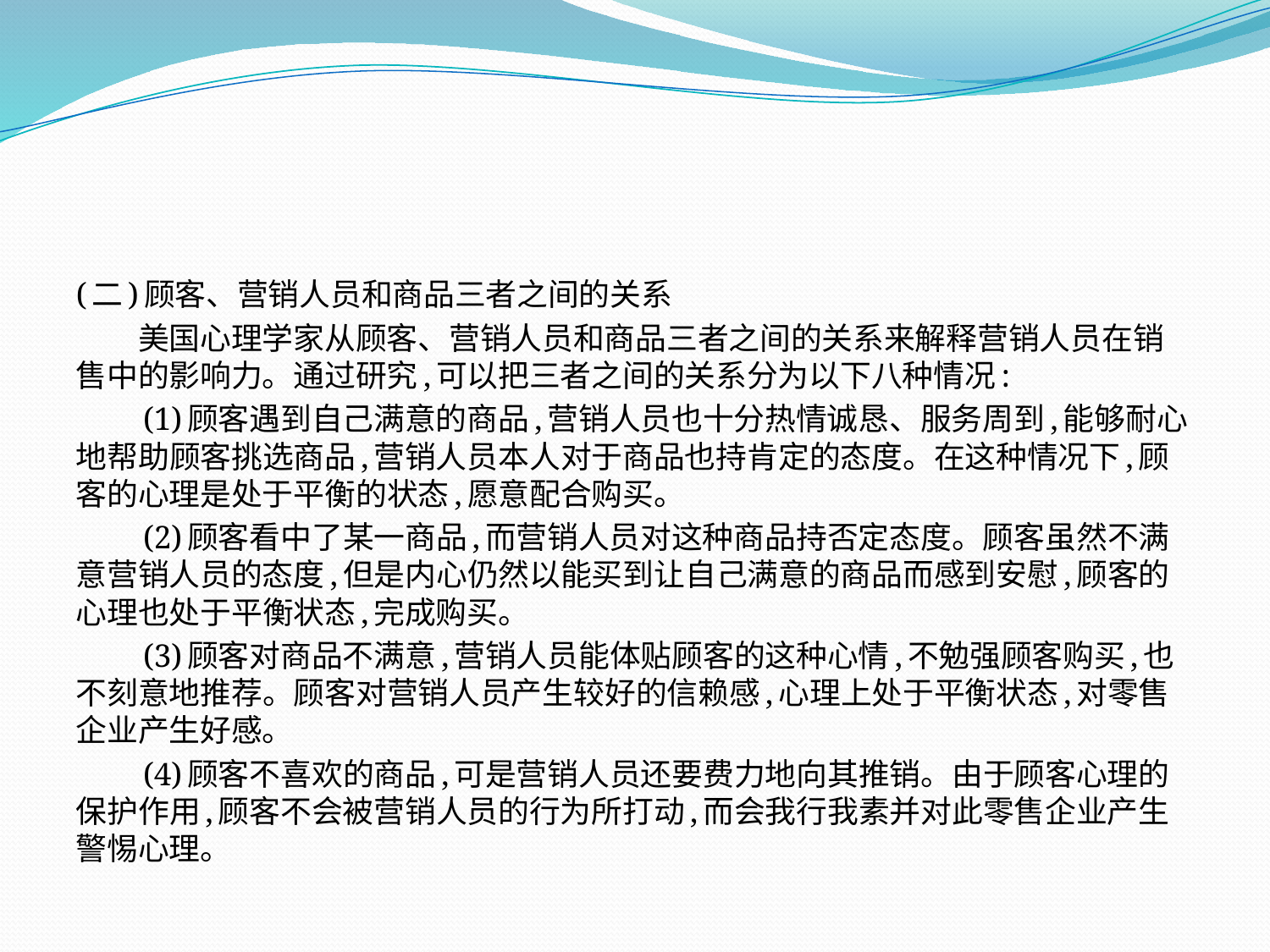

(二)顾客、营销人员和商品三者之间的关系
　　美国心理学家从顾客、营销人员和商品三者之间的关系来解释营销人员在销售中的影响力。通过研究,可以把三者之间的关系分为以下八种情况:
　　(1)顾客遇到自己满意的商品,营销人员也十分热情诚恳、服务周到,能够耐心地帮助顾客挑选商品,营销人员本人对于商品也持肯定的态度。在这种情况下,顾客的心理是处于平衡的状态,愿意配合购买。
　　(2)顾客看中了某一商品,而营销人员对这种商品持否定态度。顾客虽然不满意营销人员的态度,但是内心仍然以能买到让自己满意的商品而感到安慰,顾客的心理也处于平衡状态,完成购买。
　　(3)顾客对商品不满意,营销人员能体贴顾客的这种心情,不勉强顾客购买,也不刻意地推荐。顾客对营销人员产生较好的信赖感,心理上处于平衡状态,对零售企业产生好感。
　　(4)顾客不喜欢的商品,可是营销人员还要费力地向其推销。由于顾客心理的保护作用,顾客不会被营销人员的行为所打动,而会我行我素并对此零售企业产生警惕心理。